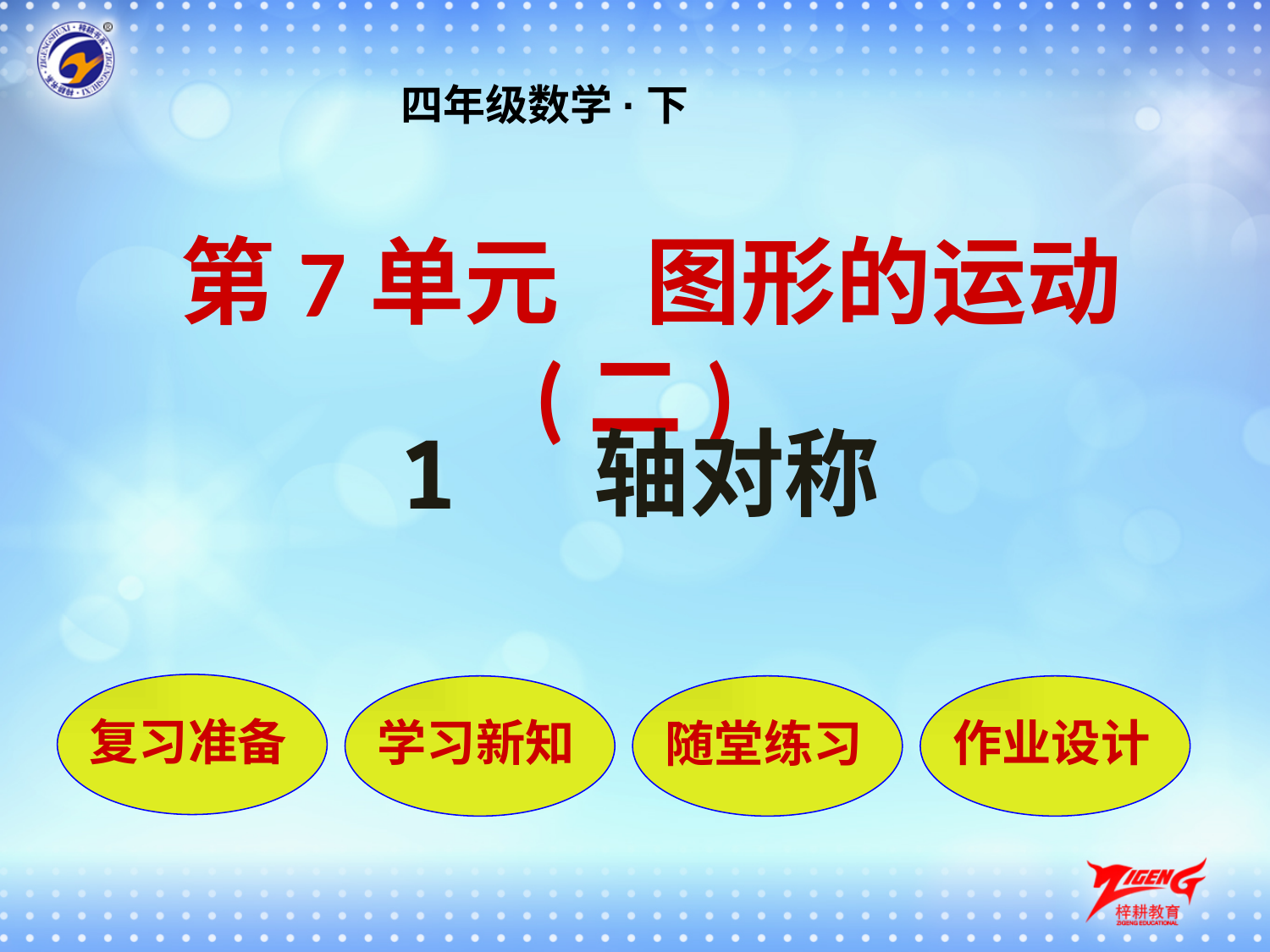

四年级数学·下
第7单元    图形的运动(二)
1  轴对称

复习准备

学习新知

随堂练习

作业设计